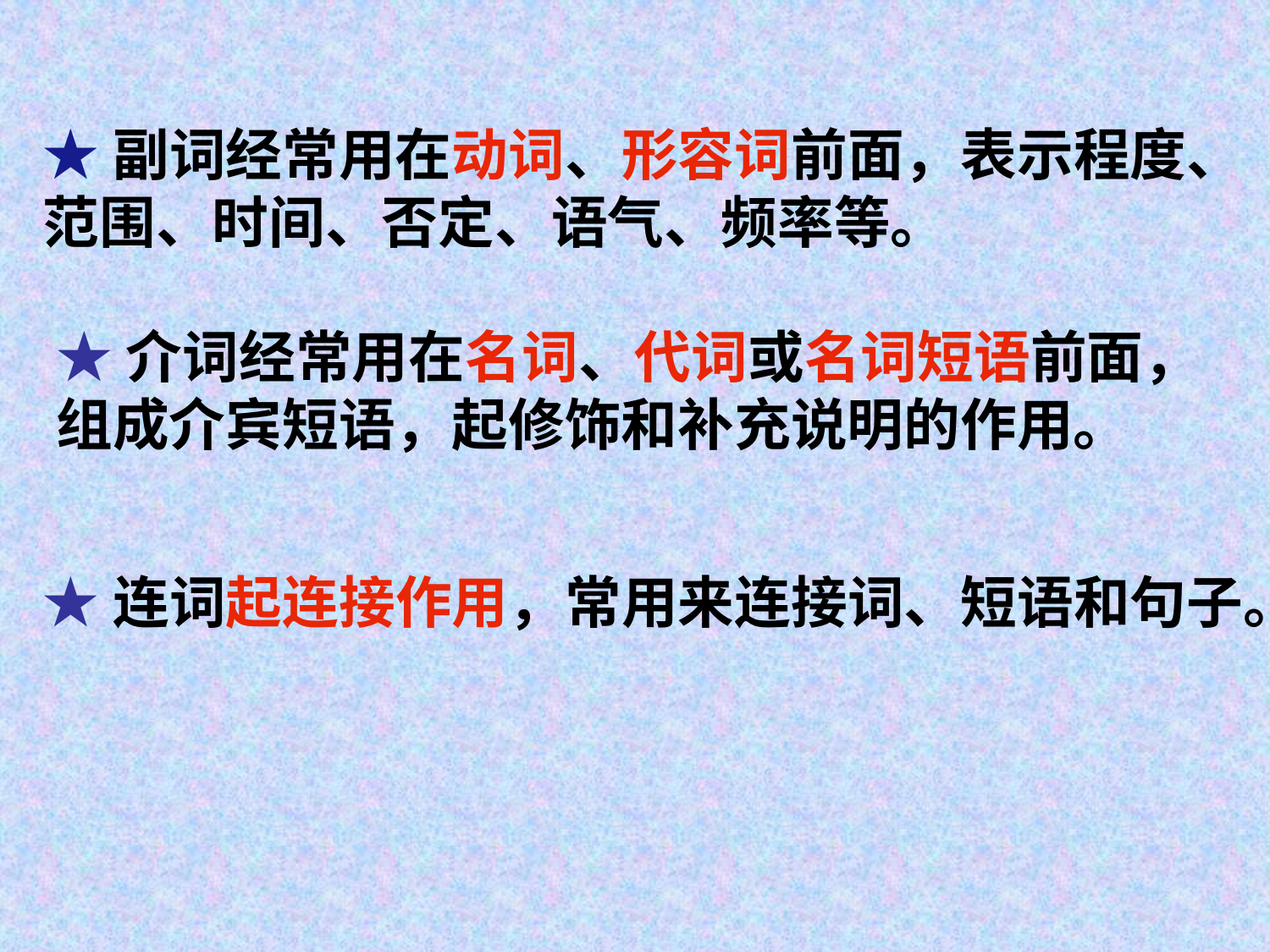

★副词经常用在动词、形容词前面，表示程度、范围、时间、否定、语气、频率等。
★介词经常用在名词、代词或名词短语前面，组成介宾短语，起修饰和补充说明的作用。
★连词起连接作用，常用来连接词、短语和句子。